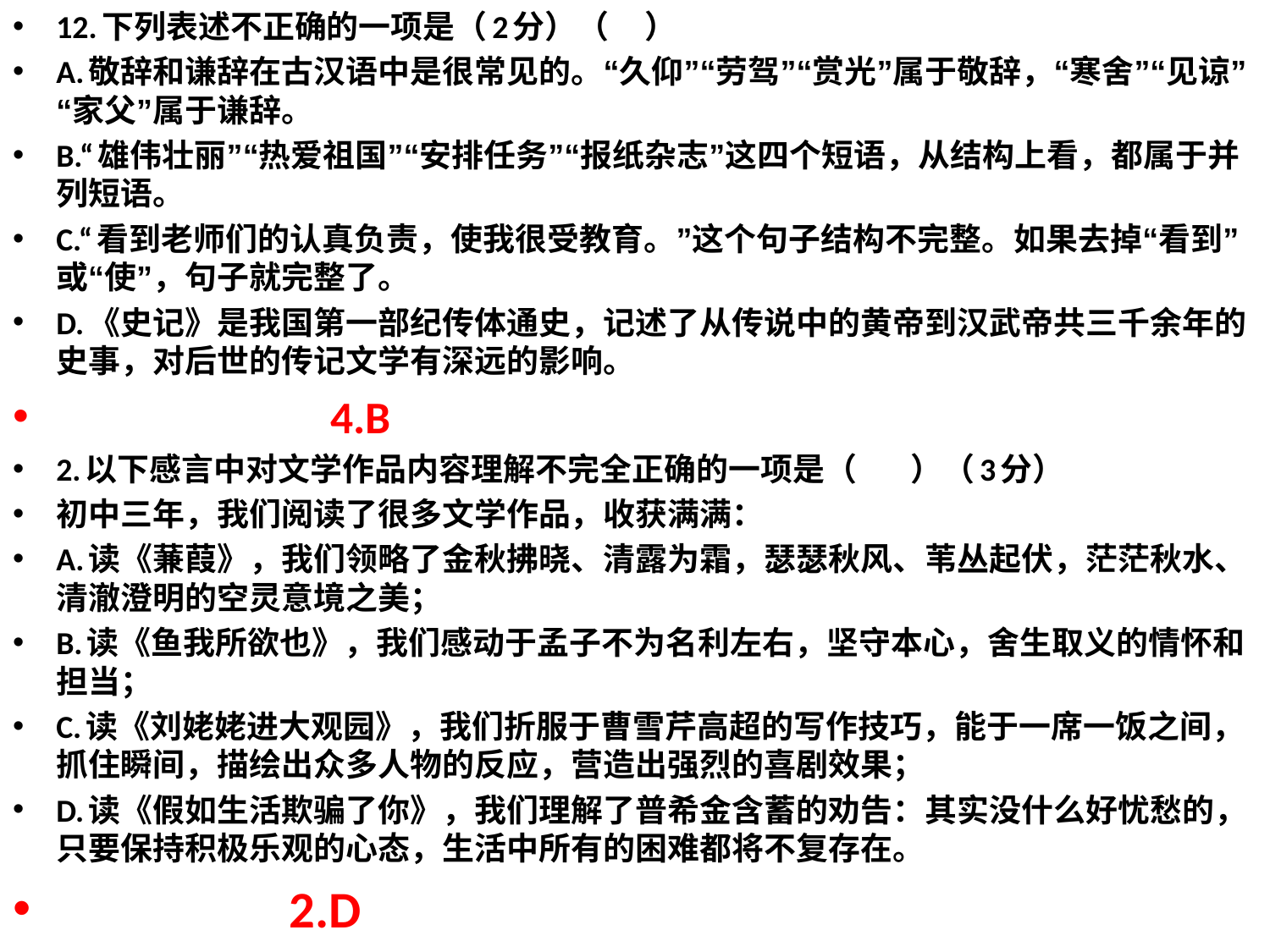

12.下列表述不正确的一项是（2分）（    ）
A.敬辞和谦辞在古汉语中是很常见的。“久仰”“劳驾”“赏光”属于敬辞，“寒舍”“见谅”“家父”属于谦辞。
B.“雄伟壮丽”“热爱祖国”“安排任务”“报纸杂志”这四个短语，从结构上看，都属于并列短语。
C.“看到老师们的认真负责，使我很受教育。”这个句子结构不完整。如果去掉“看到”或“使”，句子就完整了。
D.《史记》是我国第一部纪传体通史，记述了从传说中的黄帝到汉武帝共三千余年的史事，对后世的传记文学有深远的影响。
                           4.B
2.以下感言中对文学作品内容理解不完全正确的一项是（      ）（3分）
初中三年，我们阅读了很多文学作品，收获满满：
A.读《蒹葭》，我们领略了金秋拂晓、清露为霜，瑟瑟秋风、苇丛起伏，茫茫秋水、清澈澄明的空灵意境之美；
B.读《鱼我所欲也》，我们感动于孟子不为名利左右，坚守本心，舍生取义的情怀和担当；
C.读《刘姥姥进大观园》，我们折服于曹雪芹高超的写作技巧，能于一席一饭之间，抓住瞬间，描绘出众多人物的反应，营造出强烈的喜剧效果；
D.读《假如生活欺骗了你》，我们理解了普希金含蓄的劝告：其实没什么好忧愁的，只要保持积极乐观的心态，生活中所有的困难都将不复存在。
                    2.D
#